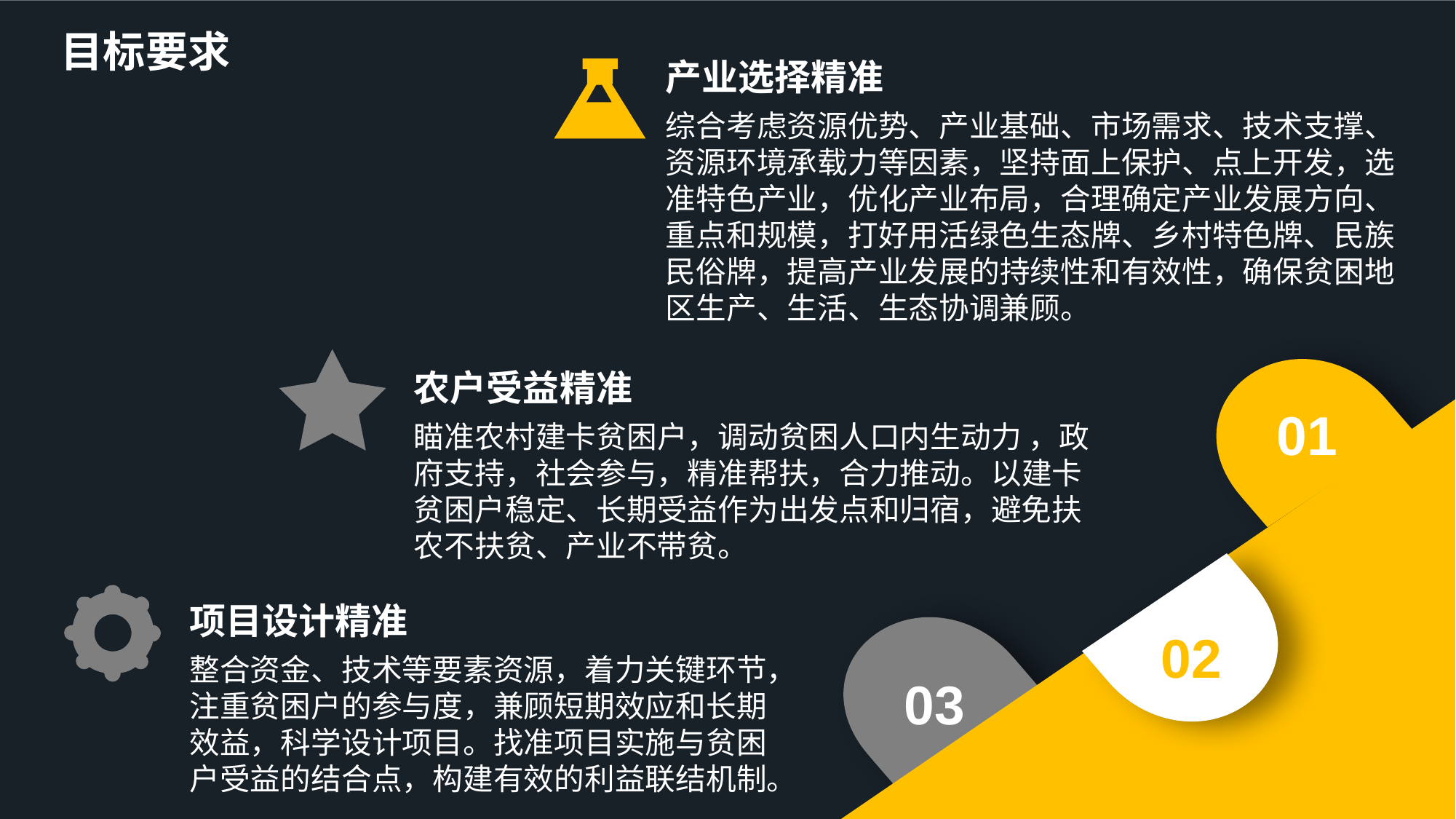

目标要求
产业选择精准
综合考虑资源优势、产业基础、市场需求、技术支撑、资源环境承载力等因素，坚持面上保护、点上开发，选准特色产业，优化产业布局，合理确定产业发展方向、重点和规模，打好用活绿色生态牌、乡村特色牌、民族民俗牌，提高产业发展的持续性和有效性，确保贫困地区生产、生活、生态协调兼顾。

农户受益精准
瞄准农村建卡贫困户，调动贫困人口内生动力 ，政府支持，社会参与，精准帮扶，合力推动。以建卡贫困户稳定、长期受益作为出发点和归宿，避免扶农不扶贫、产业不带贫。

01

项目设计精准
整合资金、技术等要素资源，着力关键环节，注重贫困户的参与度，兼顾短期效应和长期效益，科学设计项目。找准项目实施与贫困户受益的结合点，构建有效的利益联结机制。

02
03